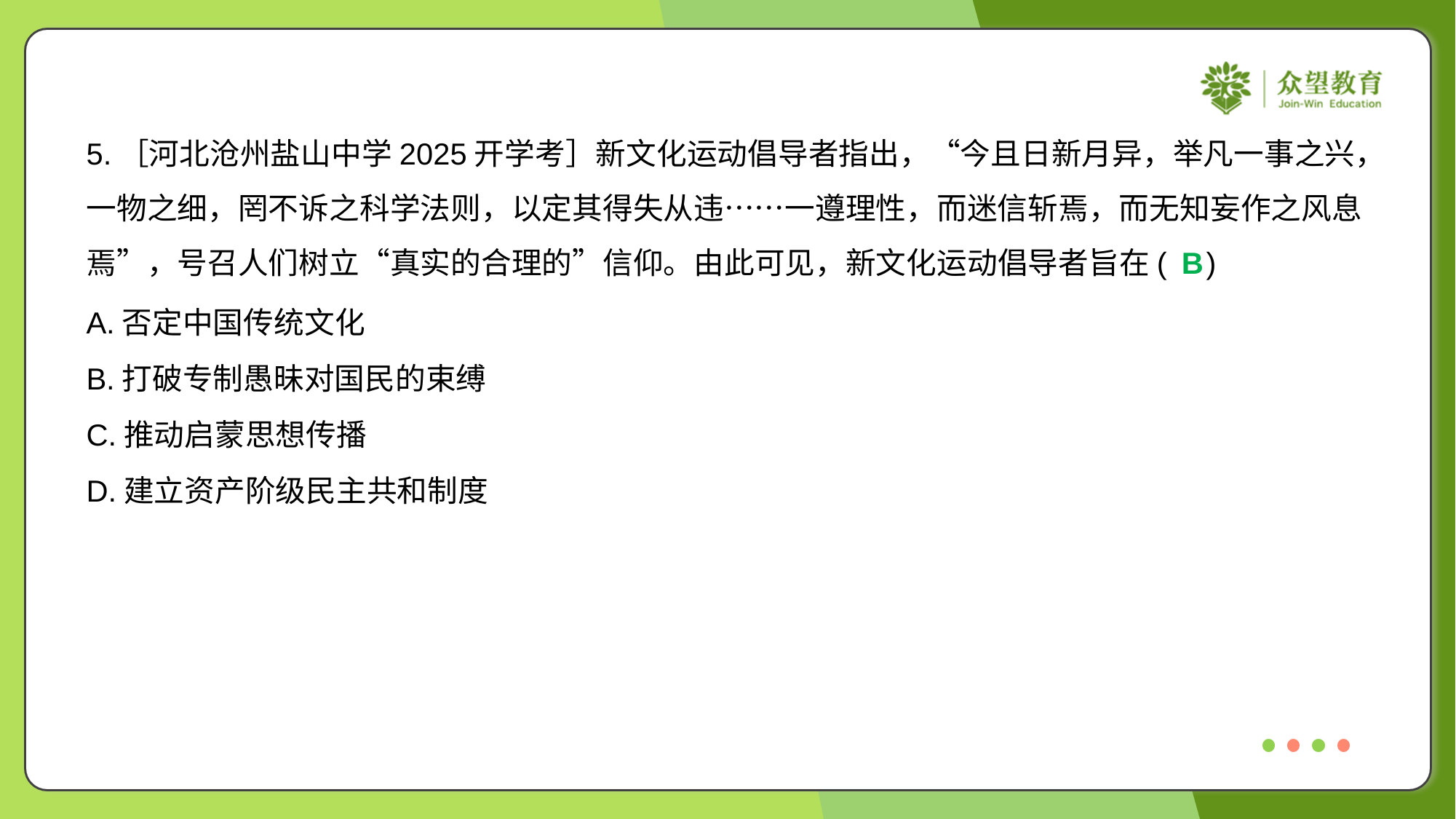

5.［河北沧州盐山中学2025开学考］新文化运动倡导者指出，“今且日新月异，举凡一事之兴，
一物之细，罔不诉之科学法则，以定其得失从违……一遵理性，而迷信斩焉，而无知妄作之风息
焉”，号召人们树立“真实的合理的”信仰。由此可见，新文化运动倡导者旨在(     )
B
A.否定中国传统文化
B.打破专制愚昧对国民的束缚
C.推动启蒙思想传播
D.建立资产阶级民主共和制度